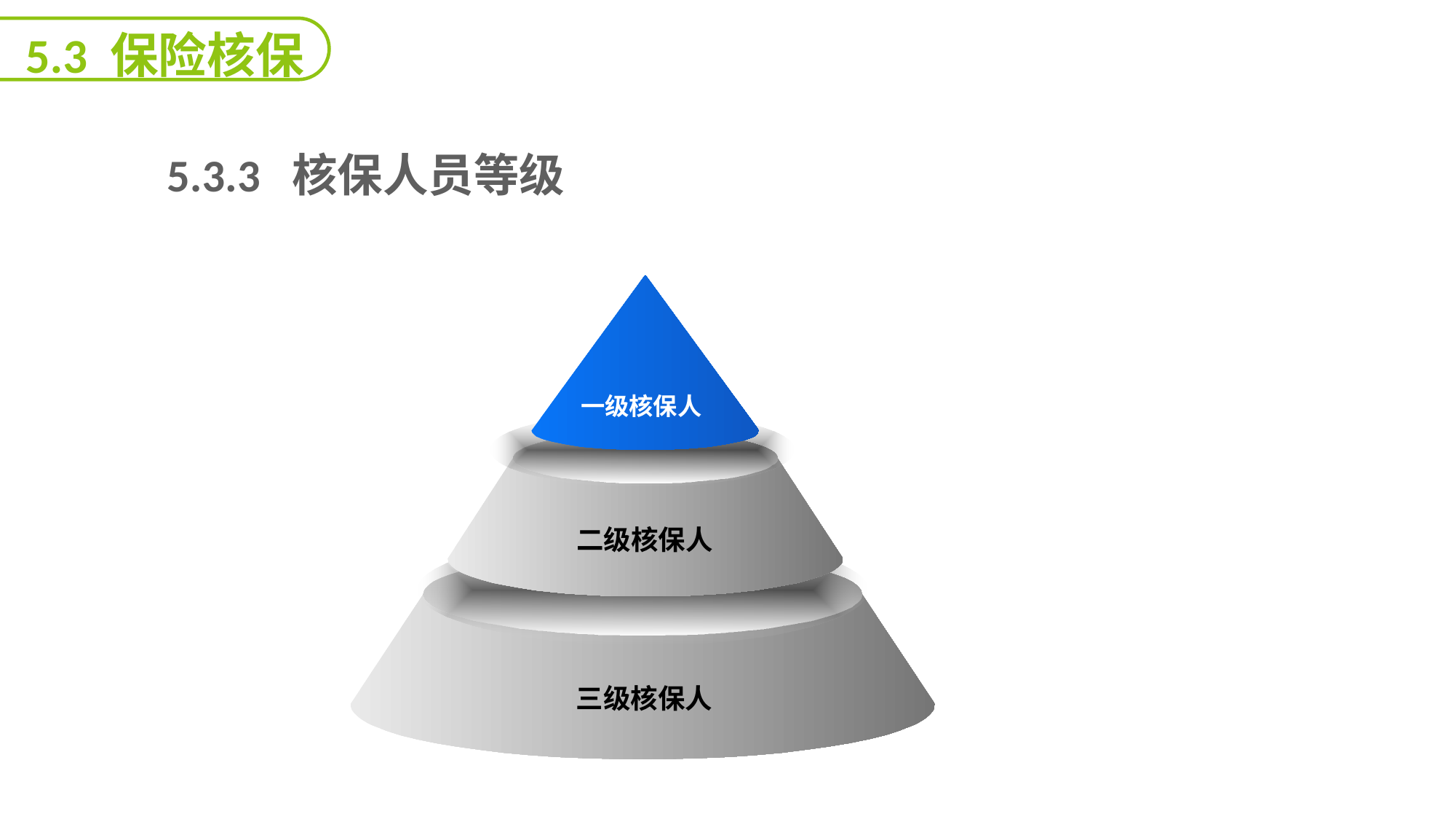

5.3 保险核保
 5.3.3  核保人员等级

一级核保人

二级核保人

三级核保人
延迟符